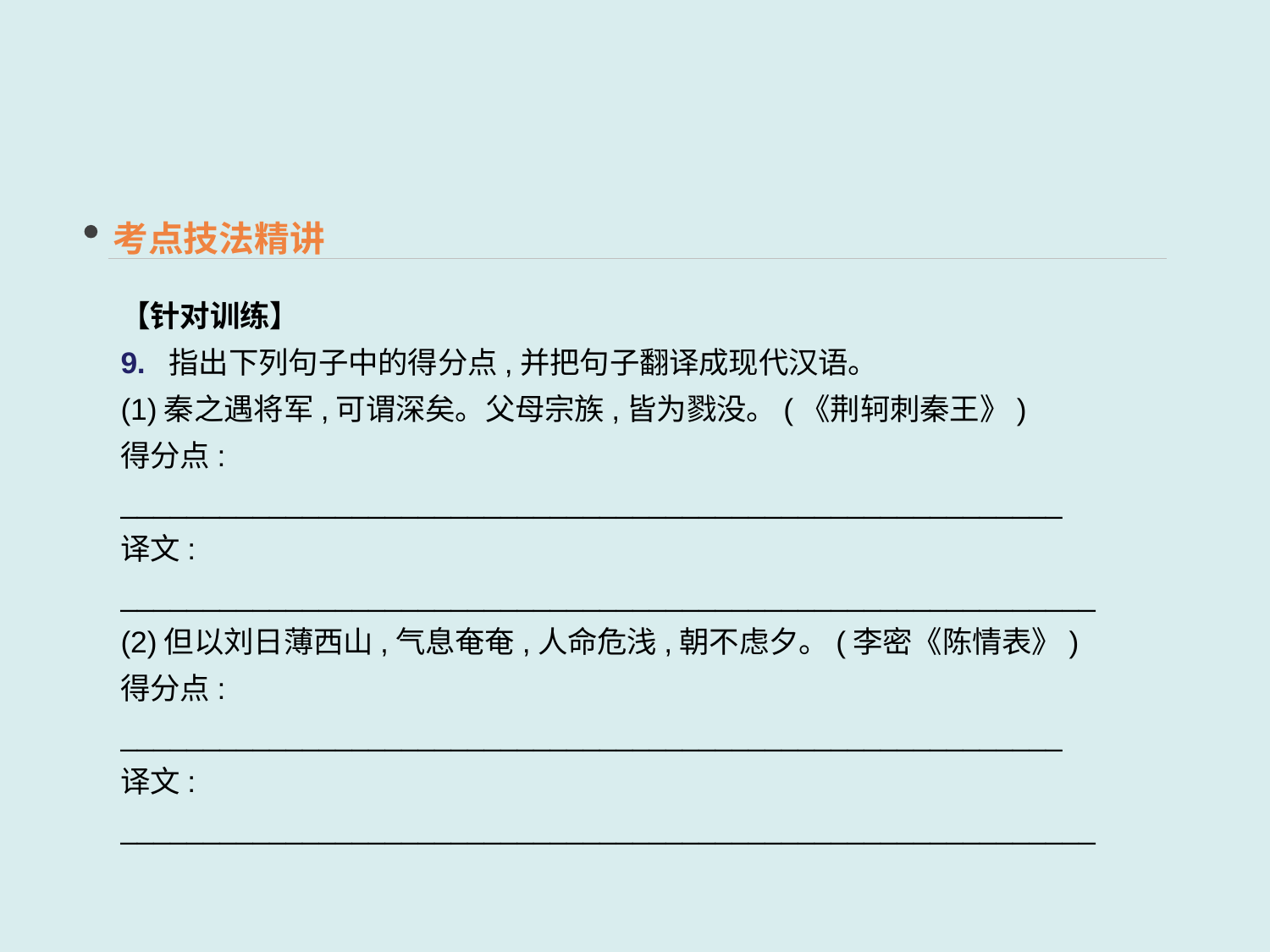

考点技法精讲

【针对训练】
9.  指出下列句子中的得分点,并把句子翻译成现代汉语。
(1)秦之遇将军,可谓深矣。父母宗族,皆为戮没。(《荆轲刺秦王》)
得分点: _________________________________________________________
译文: ___________________________________________________________
(2)但以刘日薄西山,气息奄奄,人命危浅,朝不虑夕。(李密《陈情表》)
得分点: _________________________________________________________
译文: ___________________________________________________________